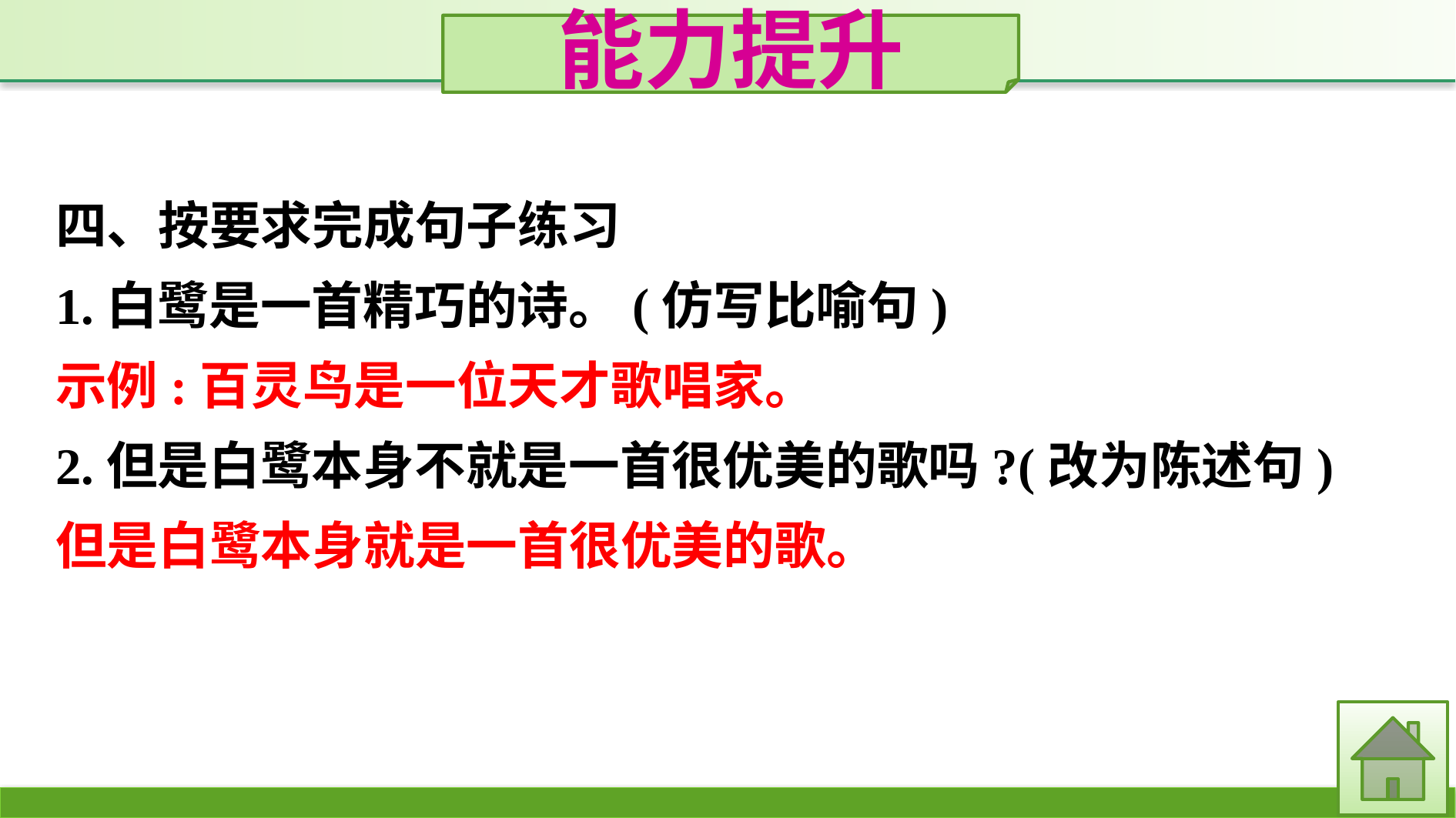

能力提升
四、按要求完成句子练习
1.白鹭是一首精巧的诗。(仿写比喻句)
示例:百灵鸟是一位天才歌唱家。
2.但是白鹭本身不就是一首很优美的歌吗?(改为陈述句)
但是白鹭本身就是一首很优美的歌。